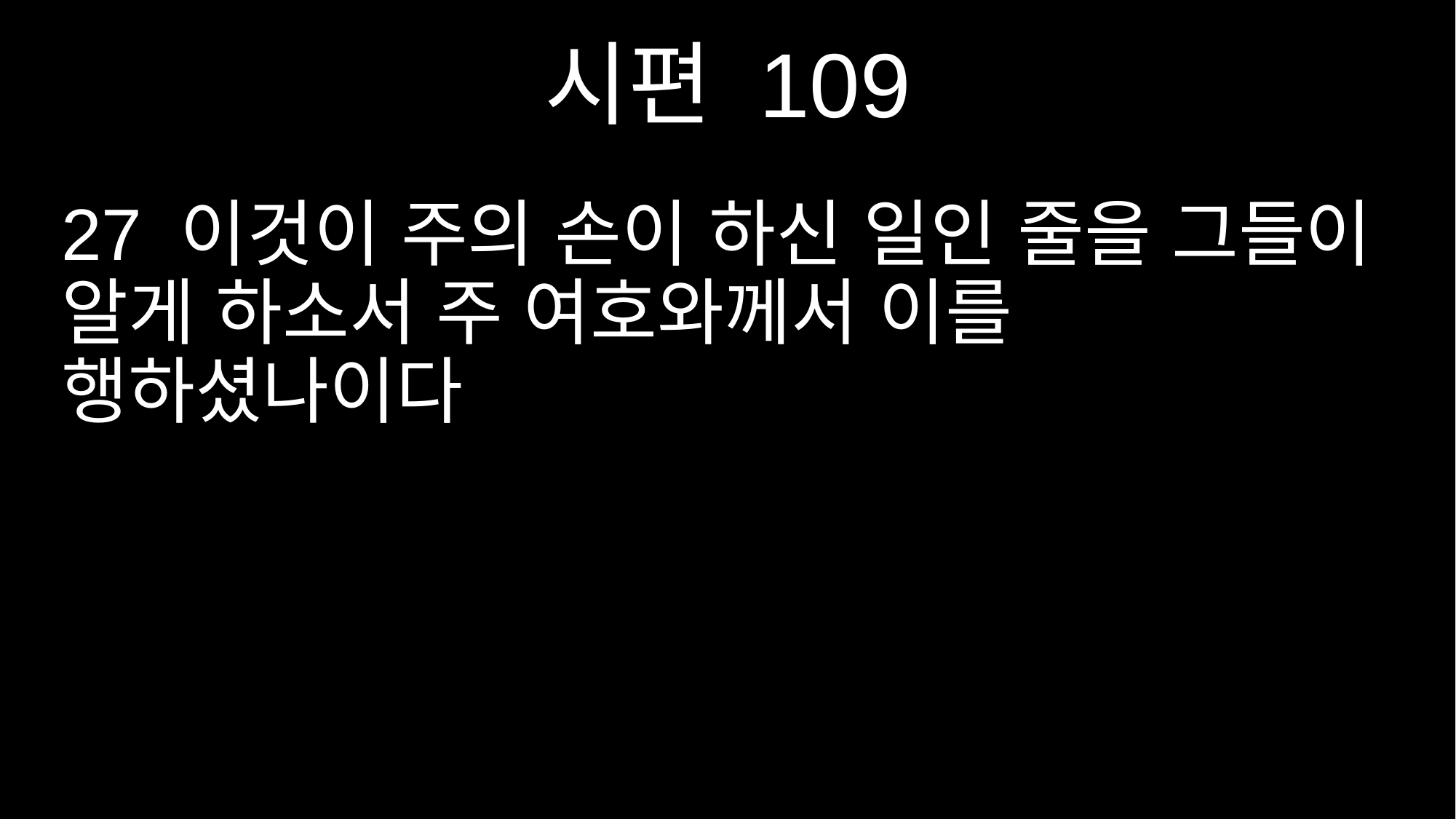

시편 109
27 이것이 주의 손이 하신 일인 줄을 그들이 알게 하소서 주 여호와께서 이를 행하셨나이다